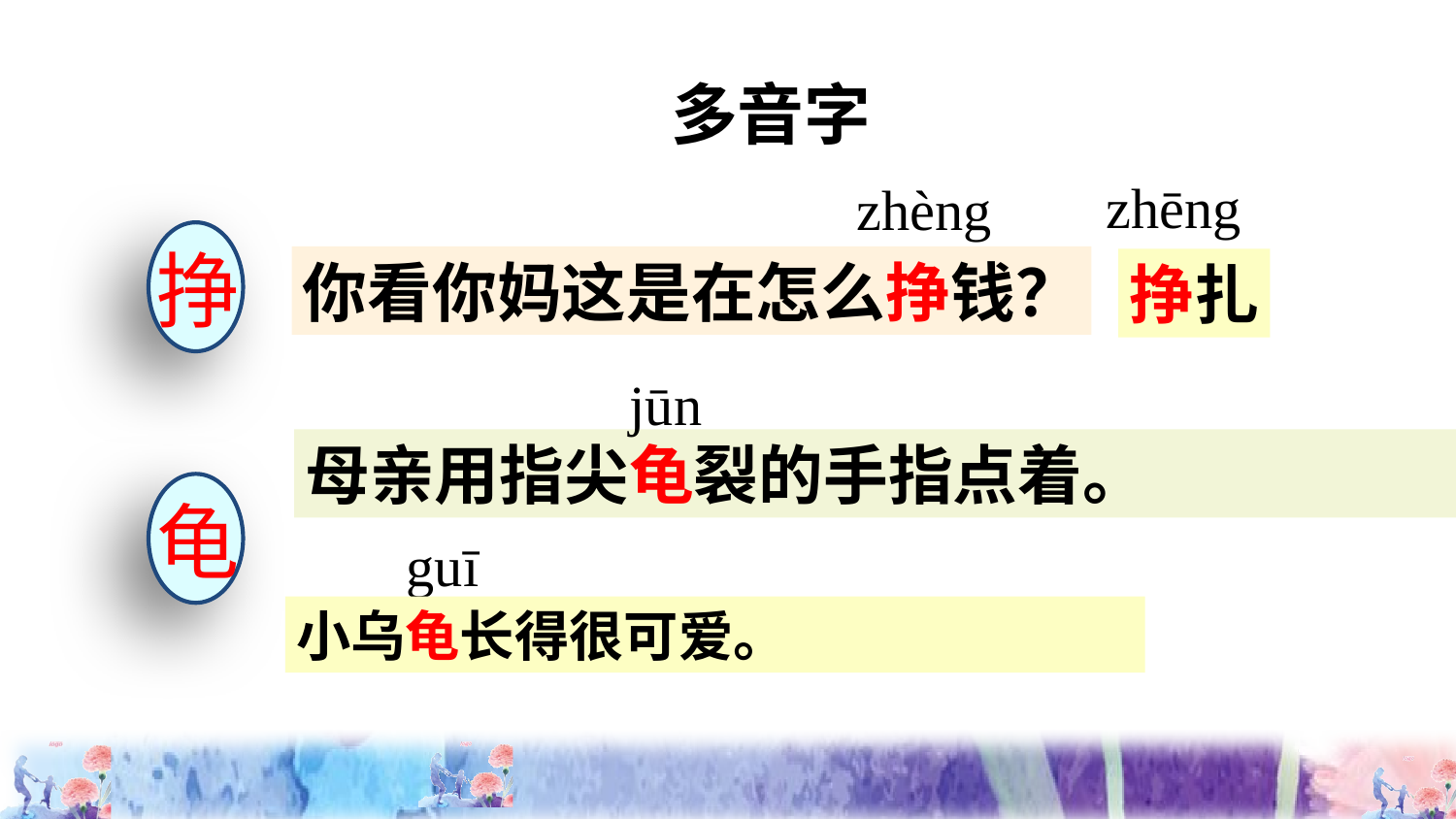

多音字
zhēng
zhèng

挣
你看你妈这是在怎么挣钱？
挣扎
 jūn
母亲用指尖龟裂的手指点着。

龟
guī
小乌龟长得很可爱。